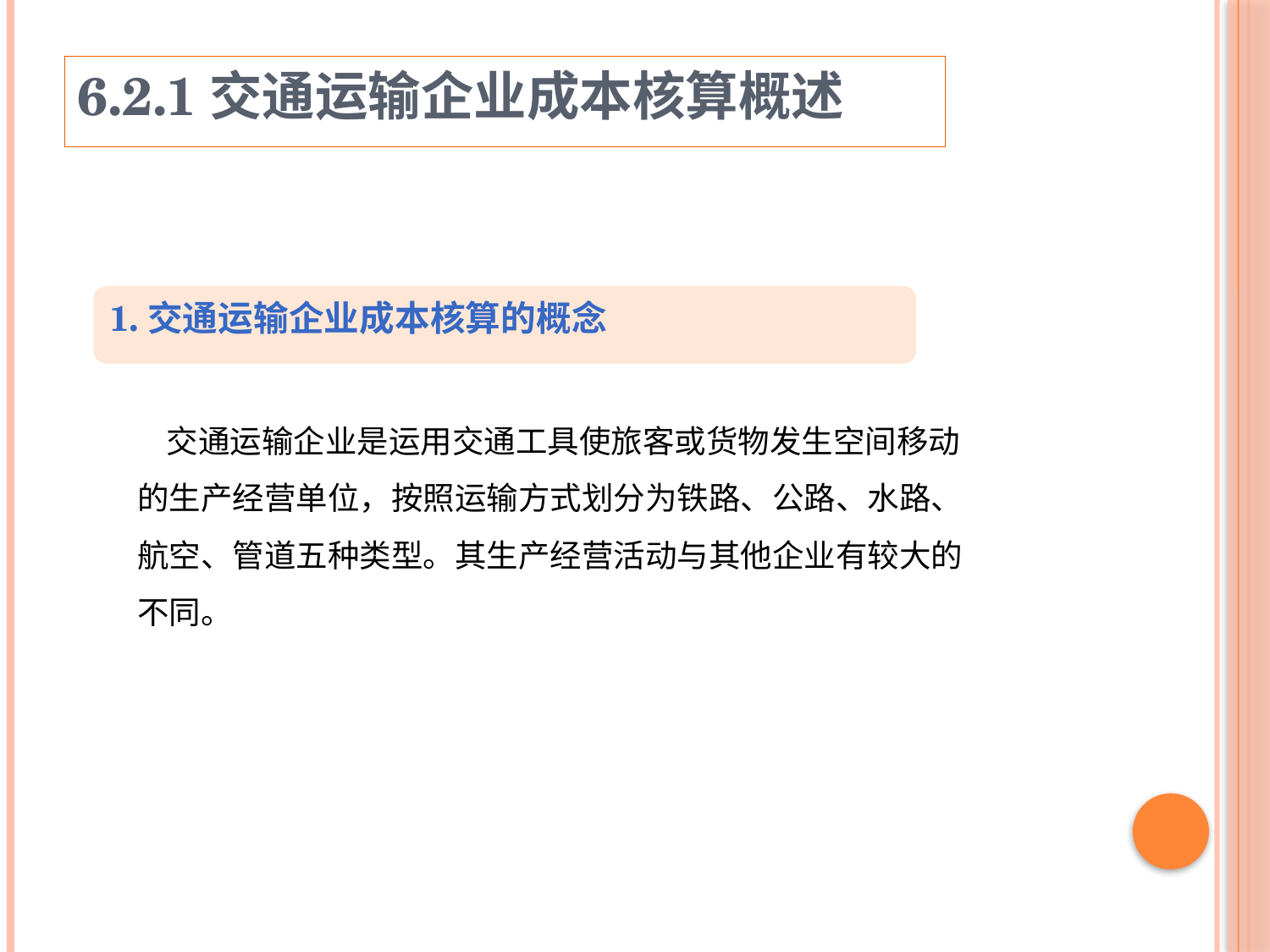

6.2.1交通运输企业成本核算概述
1.交通运输企业成本核算的概念
   交通运输企业是运用交通工具使旅客或货物发生空间移动的生产经营单位，按照运输方式划分为铁路、公路、水路、航空、管道五种类型。其生产经营活动与其他企业有较大的不同。